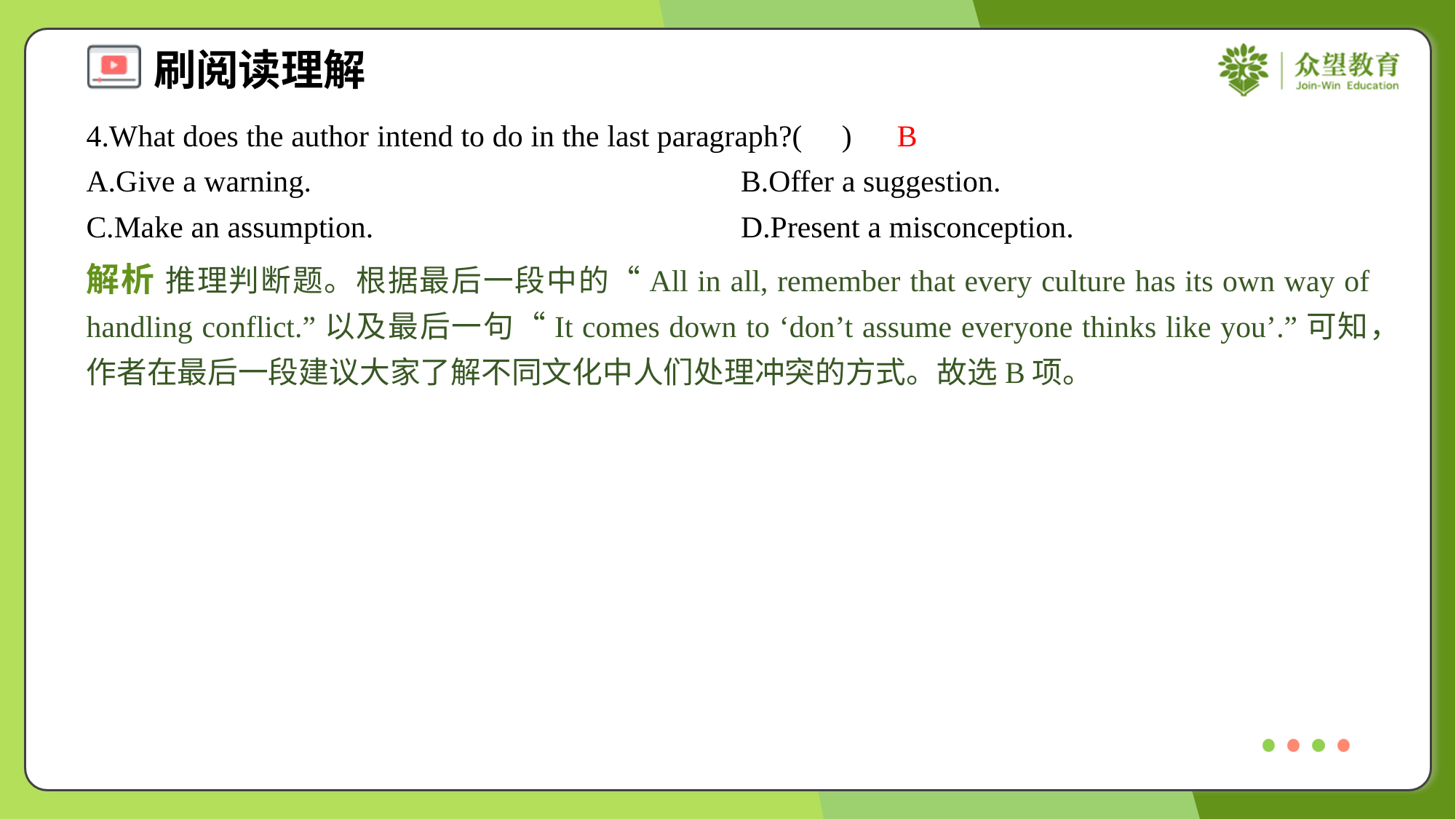

4.What does the author intend to do in the last paragraph?(     )
B
A.Give a warning.	B.Offer a suggestion.
C.Make an assumption.	D.Present a misconception.
解析 推理判断题。根据最后一段中的“All in all, remember that every culture has its own way of handling conflict.”以及最后一句“It comes down to ‘don’t assume everyone thinks like you’.”可知，作者在最后一段建议大家了解不同文化中人们处理冲突的方式。故选B项。